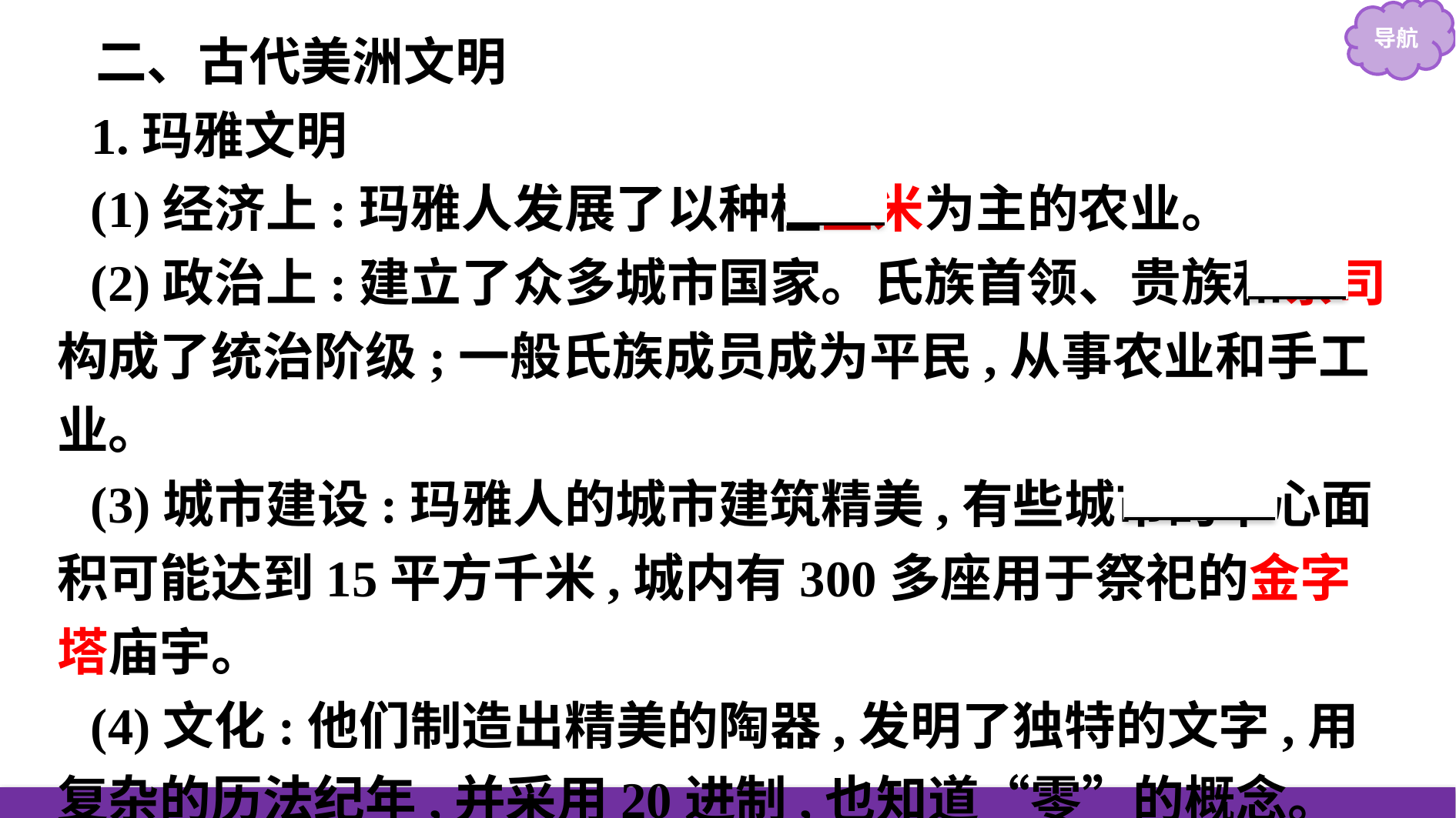

二、古代美洲文明
1.玛雅文明
(1)经济上:玛雅人发展了以种植玉米为主的农业。
(2)政治上:建立了众多城市国家。氏族首领、贵族和祭司构成了统治阶级;一般氏族成员成为平民,从事农业和手工业。
(3)城市建设:玛雅人的城市建筑精美,有些城市的中心面积可能达到15平方千米,城内有300多座用于祭祀的金字塔庙宇。
(4)文化:他们制造出精美的陶器,发明了独特的文字,用复杂的历法纪年,并采用20进制,也知道“零”的概念。
(5)衰落:15世纪中期,玛雅文明衰落。